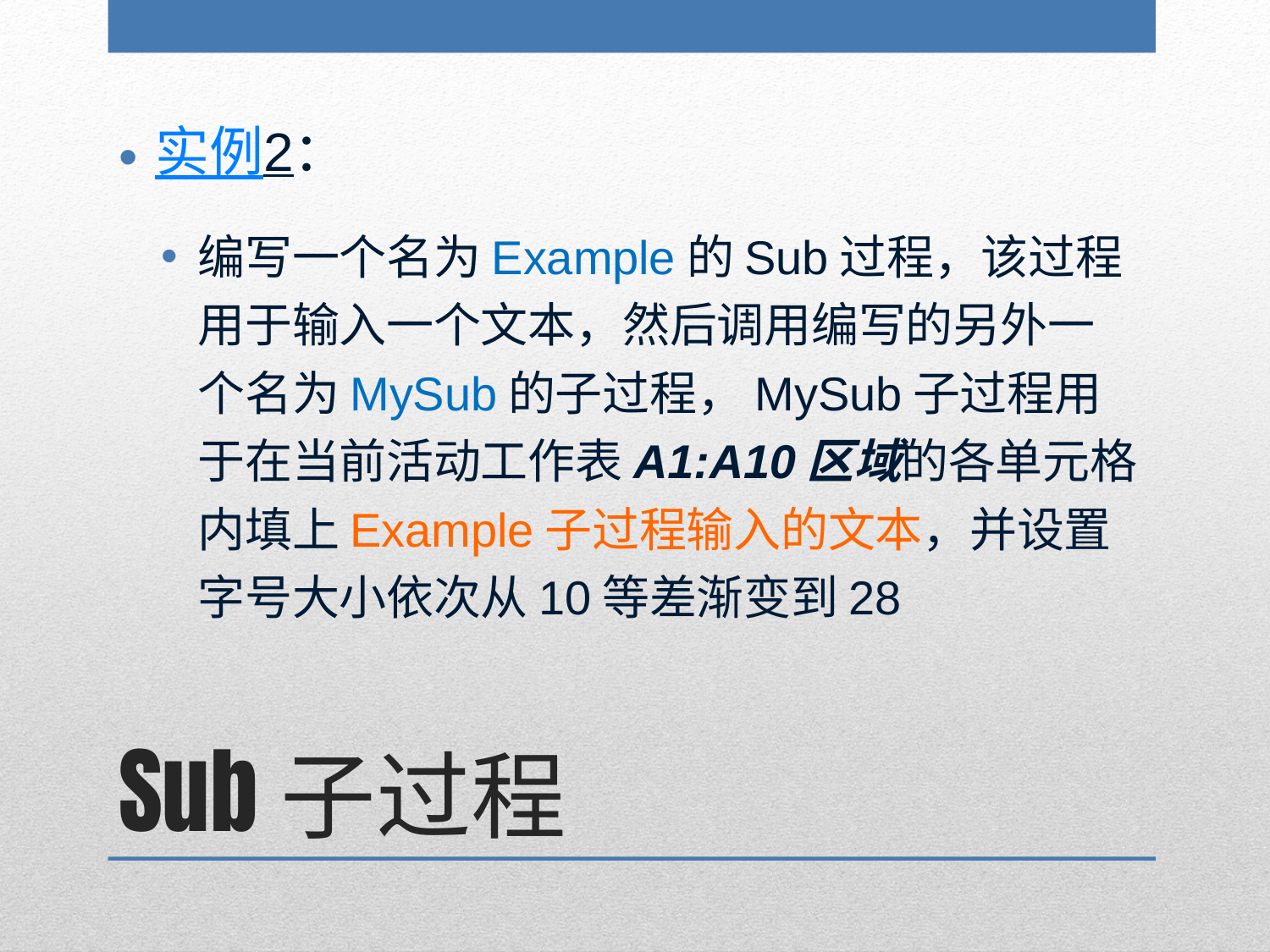

实例2：
编写一个名为Example的Sub过程，该过程用于输入一个文本，然后调用编写的另外一个名为MySub的子过程，MySub子过程用于在当前活动工作表A1:A10区域的各单元格内填上Example子过程输入的文本，并设置字号大小依次从10等差渐变到28
# Sub子过程